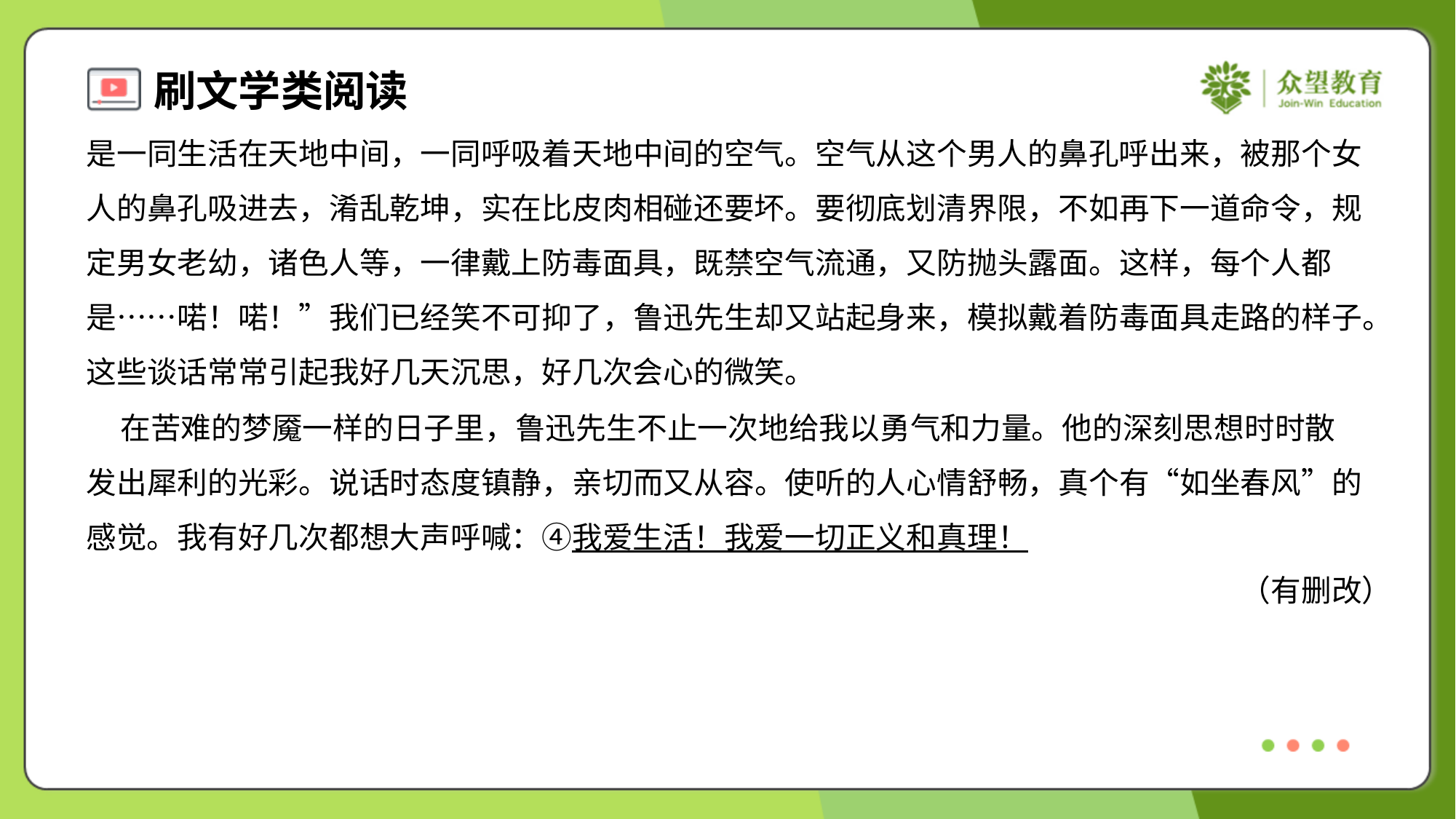

是一同生活在天地中间，一同呼吸着天地中间的空气。空气从这个男人的鼻孔呼出来，被那个女
人的鼻孔吸进去，淆乱乾坤，实在比皮肉相碰还要坏。要彻底划清界限，不如再下一道命令，规
定男女老幼，诸色人等，一律戴上防毒面具，既禁空气流通，又防抛头露面。这样，每个人都
是……喏！喏！”我们已经笑不可抑了，鲁迅先生却又站起身来，模拟戴着防毒面具走路的样子。
这些谈话常常引起我好几天沉思，好几次会心的微笑。
    在苦难的梦魇一样的日子里，鲁迅先生不止一次地给我以勇气和力量。他的深刻思想时时散
发出犀利的光彩。说话时态度镇静，亲切而又从容。使听的人心情舒畅，真个有“如坐春风”的
感觉。我有好几次都想大声呼喊：④我爱生活！我爱一切正义和真理！
（有删改）